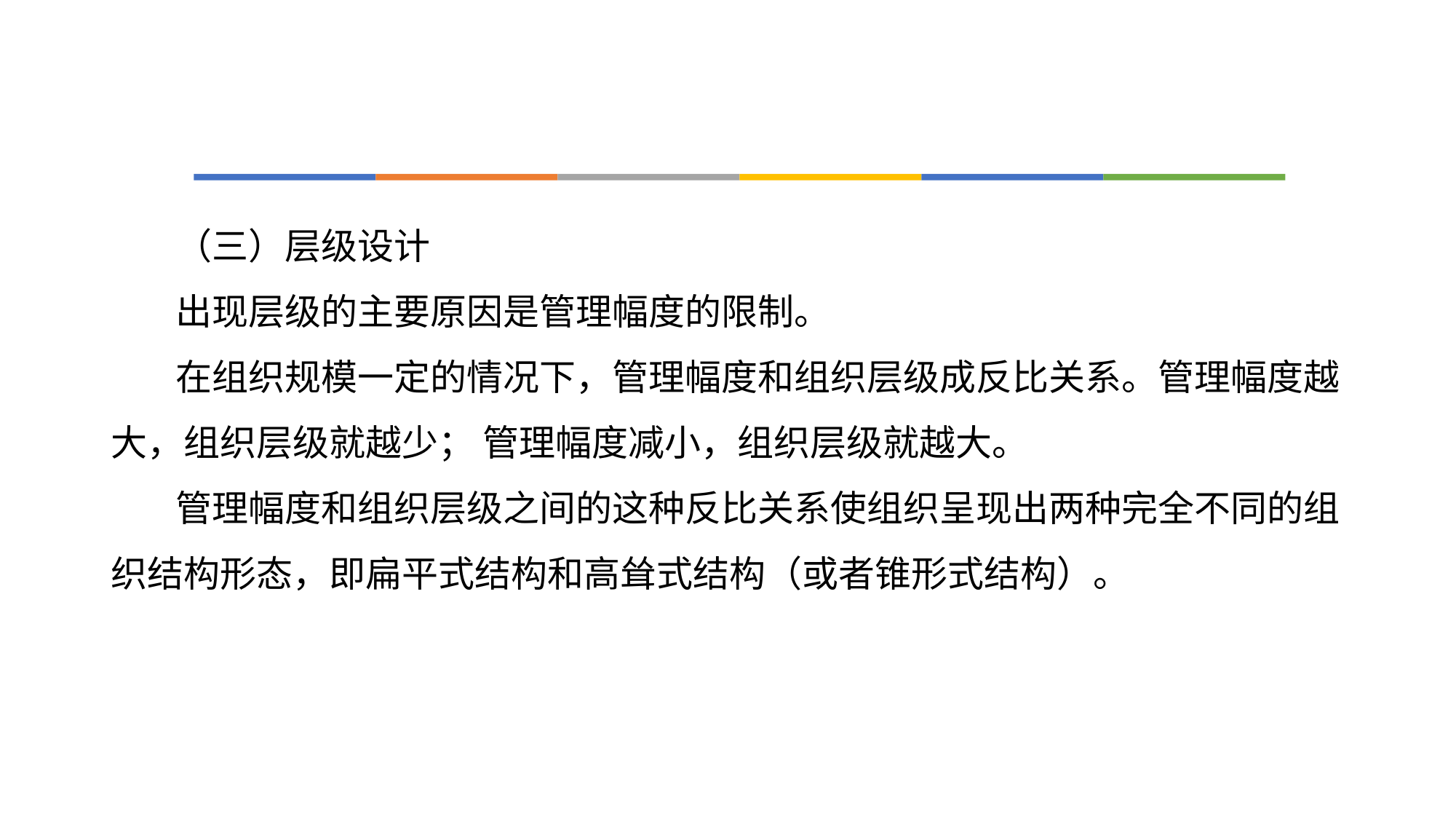

#
（三）层级设计
出现层级的主要原因是管理幅度的限制。
在组织规模一定的情况下，管理幅度和组织层级成反比关系。管理幅度越大，组织层级就越少； 管理幅度减小，组织层级就越大。
管理幅度和组织层级之间的这种反比关系使组织呈现出两种完全不同的组织结构形态，即扁平式结构和高耸式结构（或者锥形式结构）。